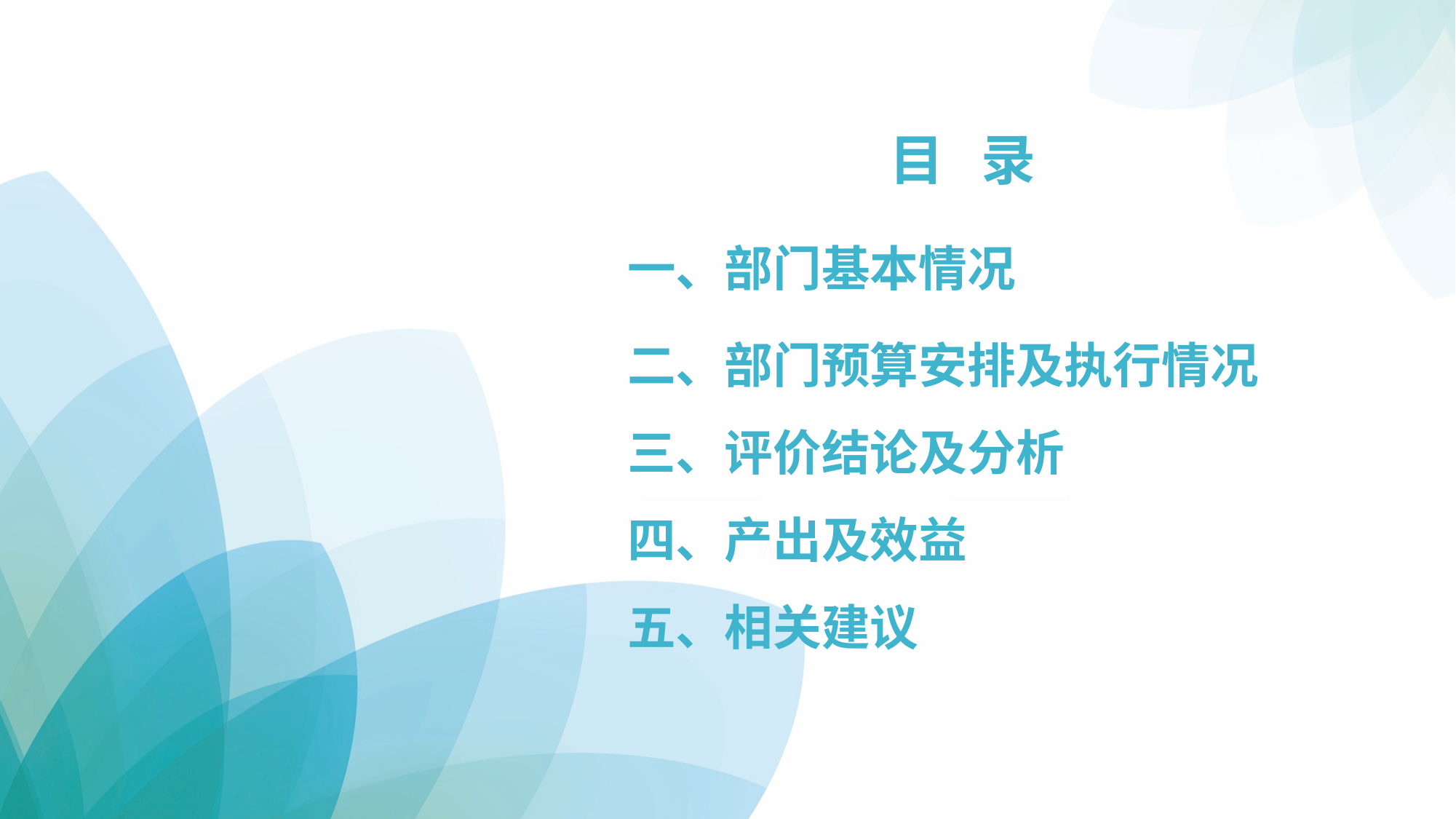

目   录
一、部门基本情况
二、部门预算安排及执行情况
三、评价结论及分析
四、产出及效益
五、相关建议